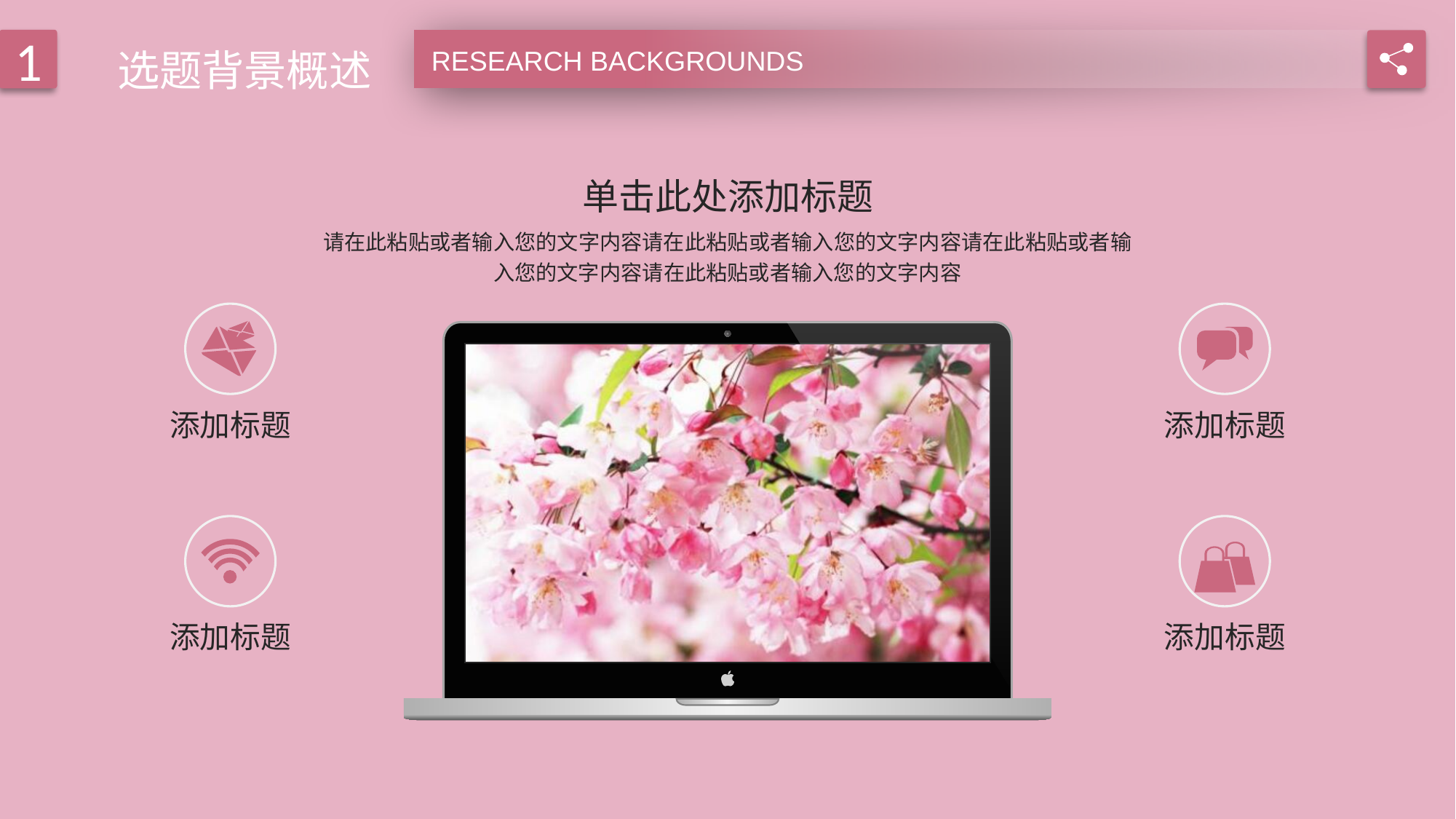

选题背景概述
1

RESEARCH BACKGROUNDS

单击此处添加标题
请在此粘贴或者输入您的文字内容请在此粘贴或者输入您的文字内容请在此粘贴或者输入您的文字内容请在此粘贴或者输入您的文字内容

添加标题
添加标题

添加标题
添加标题